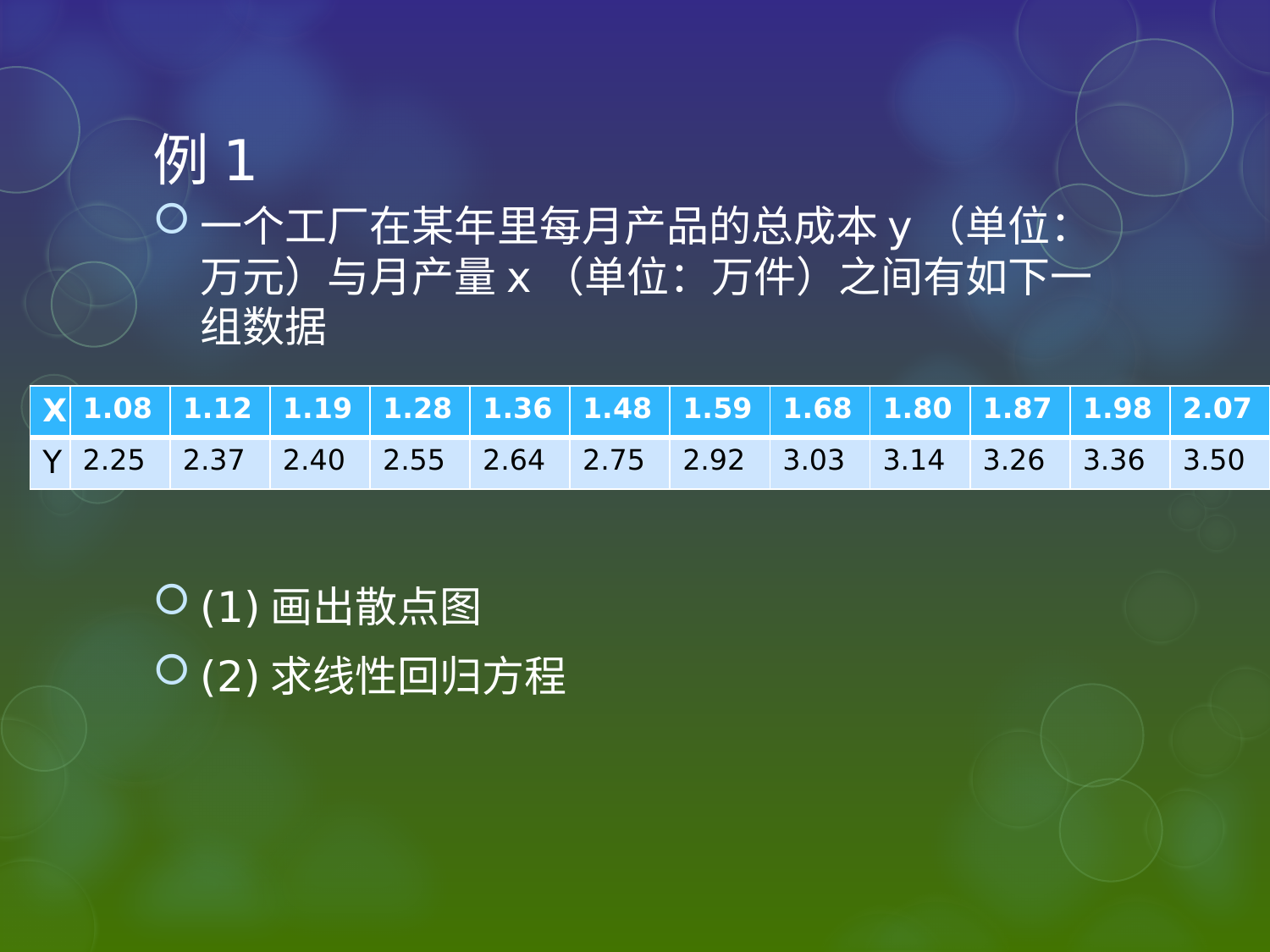

# 例1
一个工厂在某年里每月产品的总成本y（单位：万元）与月产量x（单位：万件）之间有如下一组数据

(1)画出散点图
(2)求线性回归方程

| X | 1.08 | 1.12 | 1.19 | 1.28 | 1.36 | 1.48 | 1.59 | 1.68 | 1.80 | 1.87 | 1.98 | 2.07 |
| --- | --- | --- | --- | --- | --- | --- | --- | --- | --- | --- | --- | --- |
| Y | 2.25 | 2.37 | 2.40 | 2.55 | 2.64 | 2.75 | 2.92 | 3.03 | 3.14 | 3.26 | 3.36 | 3.50 |